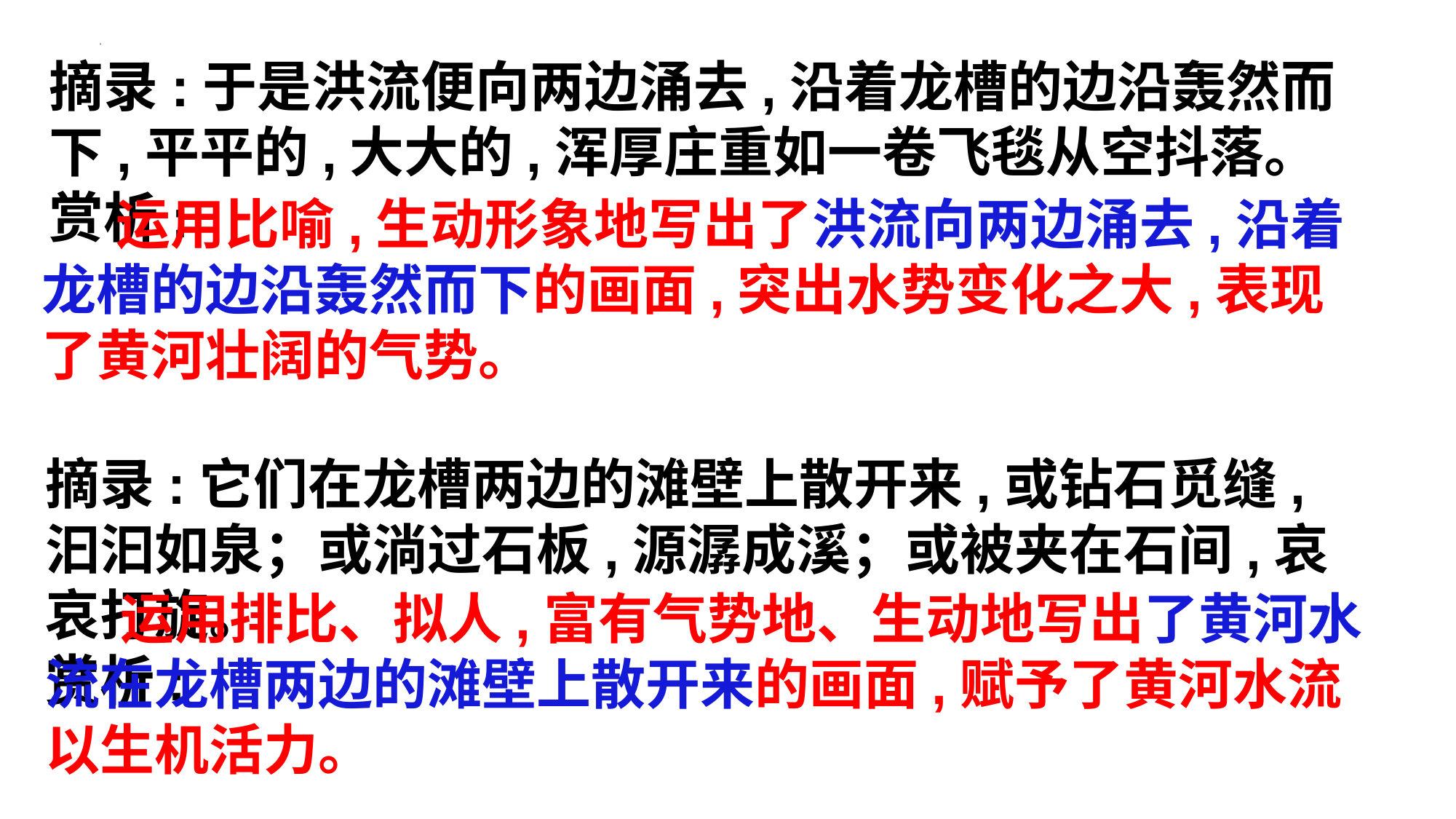

摘录:于是洪流便向两边涌去,沿着龙槽的边沿轰然而下,平平的,大大的,浑厚庄重如一卷飞毯从空抖落。
赏析:
     运用比喻,生动形象地写出了洪流向两边涌去,沿着龙槽的边沿轰然而下的画面,突出水势变化之大,表现了黄河壮阔的气势。
摘录:它们在龙槽两边的滩壁上散开来,或钻石觅缝,汩汩如泉；或淌过石板,源潺成溪；或被夹在石间,哀哀打旋。
赏析:
     运用排比、拟人,富有气势地、生动地写出了黄河水流在龙槽两边的滩壁上散开来的画面,赋予了黄河水流以生机活力。